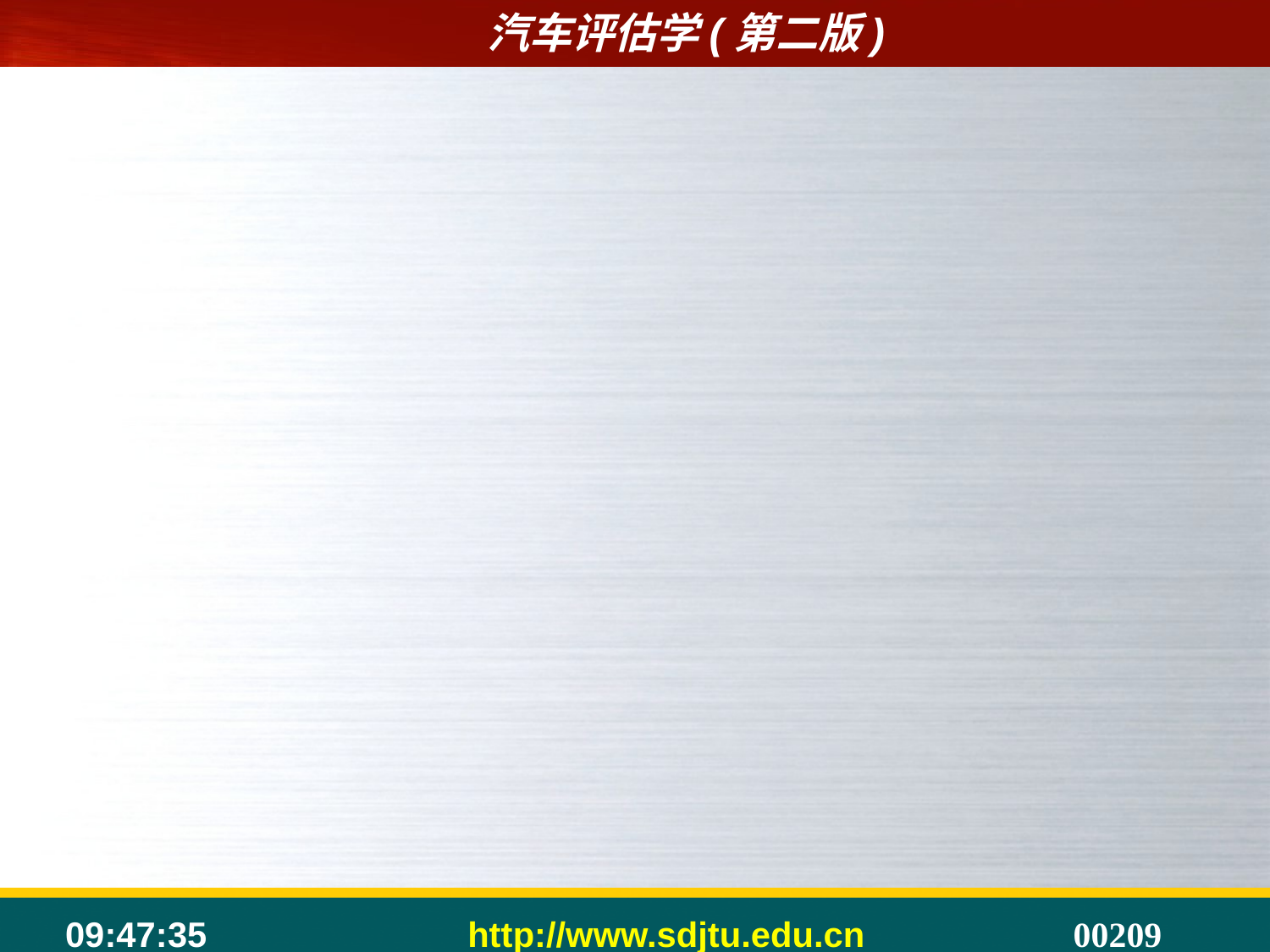

#
	10.我国职业技能鉴定工作的总体目标
	我国职业技能鉴定的总体目标是：以全面提高劳动者素质、增强劳动者就业能力和工作能力为出发点，尽快完善职业技能鉴定社会化的管理，基本完成国家职业分类体系建设。
	11.职业技能鉴定的主要内容和方式
	国家实施职业技能鉴定的内容是依据国家职业技能标准、职业技能鉴定规范和相应教材来确定的，并通过编制试卷来进行鉴定考核，主要包括职业知识、操作技能和职业道德三个方面。试卷分为理论知识要求试卷和实际操作技能要求试卷两种。理论知识要求试卷采用笔试，实际操作技能要求试卷采用现场操作加工典型工件、生产作业项目、模拟操作等方式。计分采用百分制，两部分成绩都在60分（含60分）以上为合格，80分以上为良好，95分以上为优秀。
	12．申请职业技能鉴定的报名方法
    申请职业技能鉴定的人员，可向当地职业技能鉴定所（站）提出申请，填写职业技能鉴定 申请表。报名时应出示本人身分证、培训毕（结）业证书、《技术等级证书》或工作单位劳资部门出具的工作年限证明等。申报技师、高级技师任职资格的人员，还须出具本人的技术成果和工作业绩证明，并提交本人的技术总结和论文资料等。